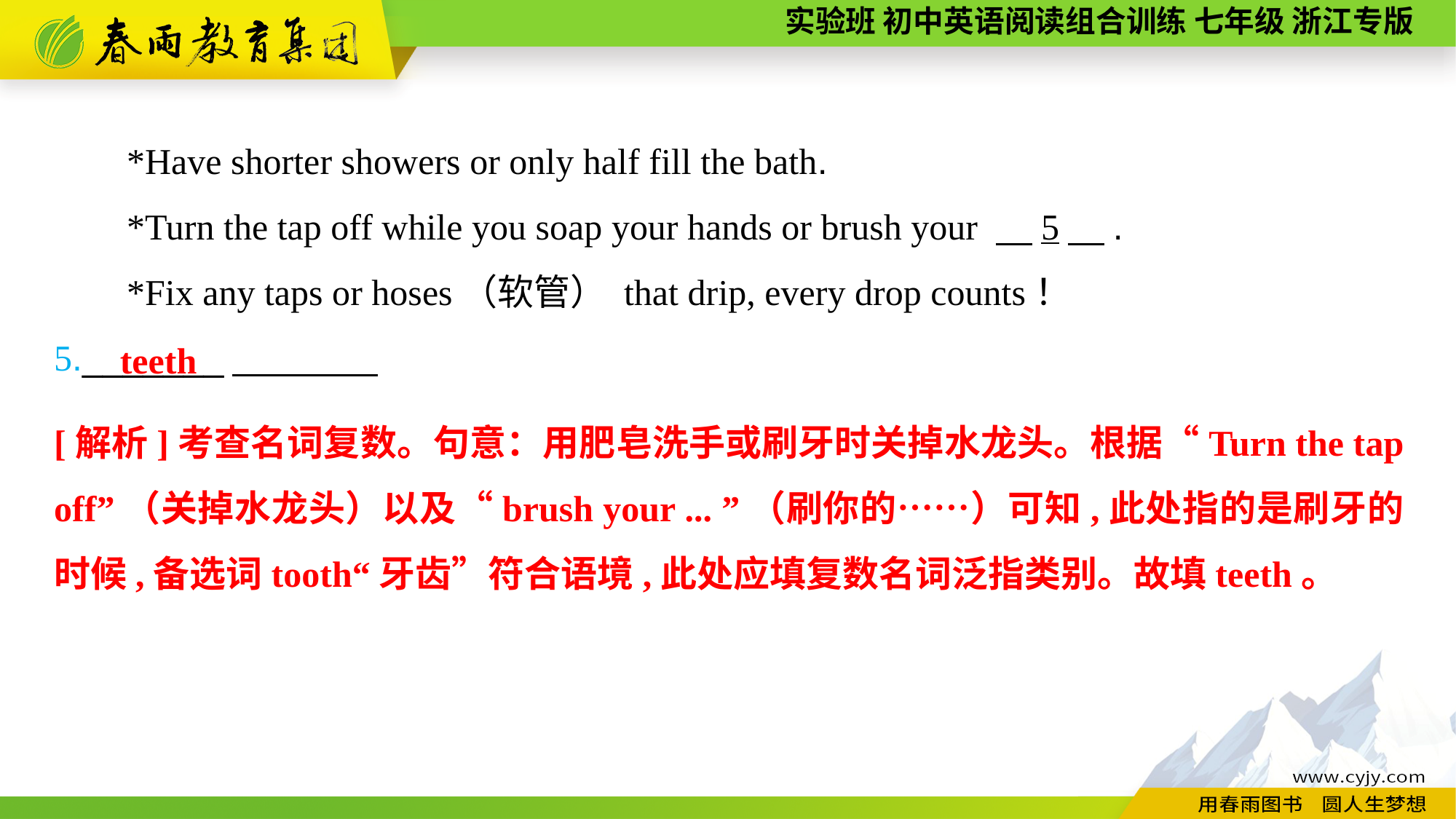

*Have shorter showers or only half fill the bath.
*Turn the tap off while you soap your hands or brush your 　5　.
*Fix any taps or hoses（软管） that drip, every drop counts！
5._______
teeth
[解析]考查名词复数。句意：用肥皂洗手或刷牙时关掉水龙头。根据“Turn the tap off”（关掉水龙头）以及“brush your ... ”（刷你的……）可知,此处指的是刷牙的时候,备选词tooth“牙齿”符合语境,此处应填复数名词泛指类别。故填teeth。